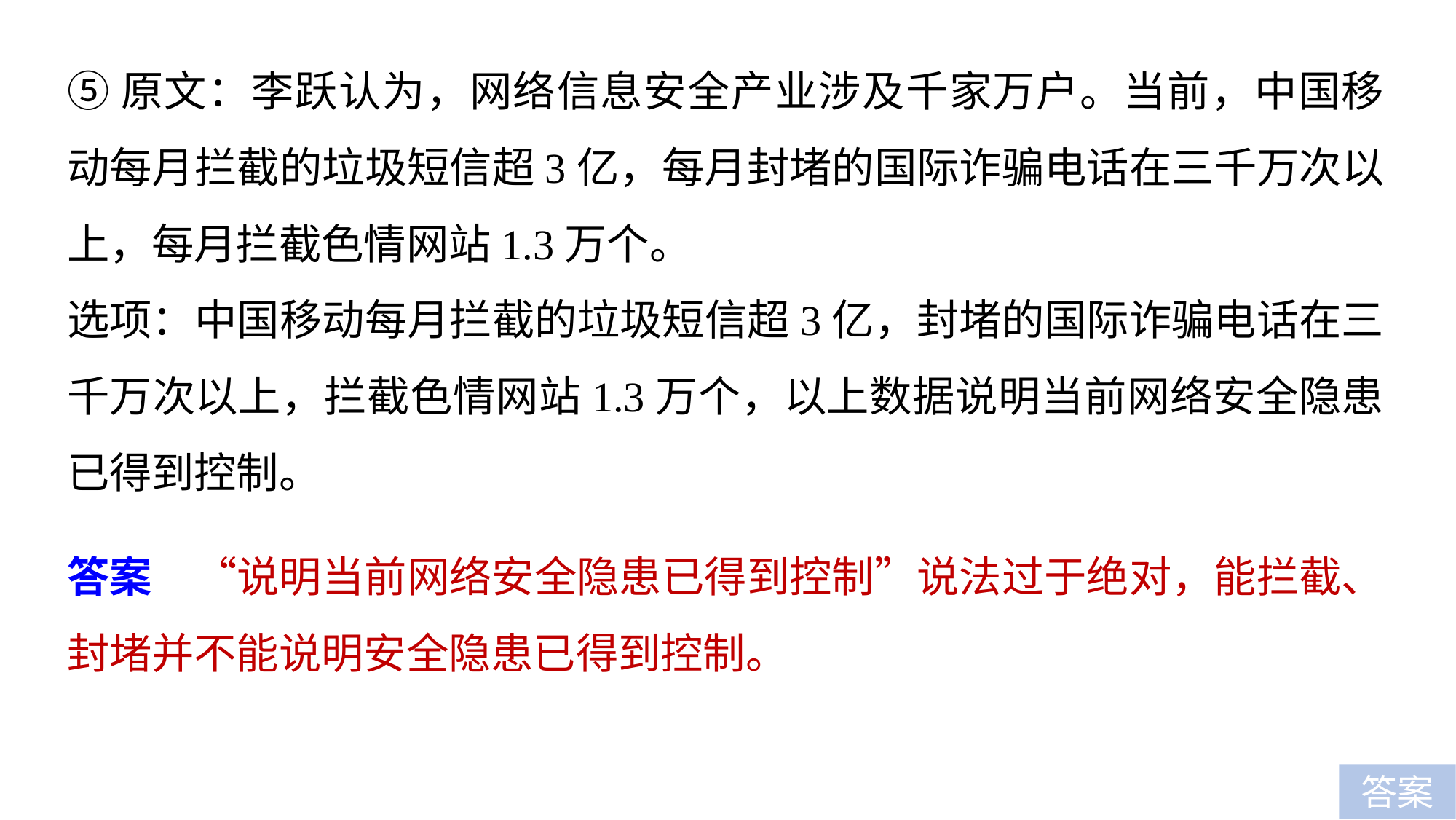

⑤原文：李跃认为，网络信息安全产业涉及千家万户。当前，中国移动每月拦截的垃圾短信超3亿，每月封堵的国际诈骗电话在三千万次以上，每月拦截色情网站1.3万个。
选项：中国移动每月拦截的垃圾短信超3亿，封堵的国际诈骗电话在三千万次以上，拦截色情网站1.3万个，以上数据说明当前网络安全隐患已得到控制。
答案　“说明当前网络安全隐患已得到控制”说法过于绝对，能拦截、封堵并不能说明安全隐患已得到控制。
答案